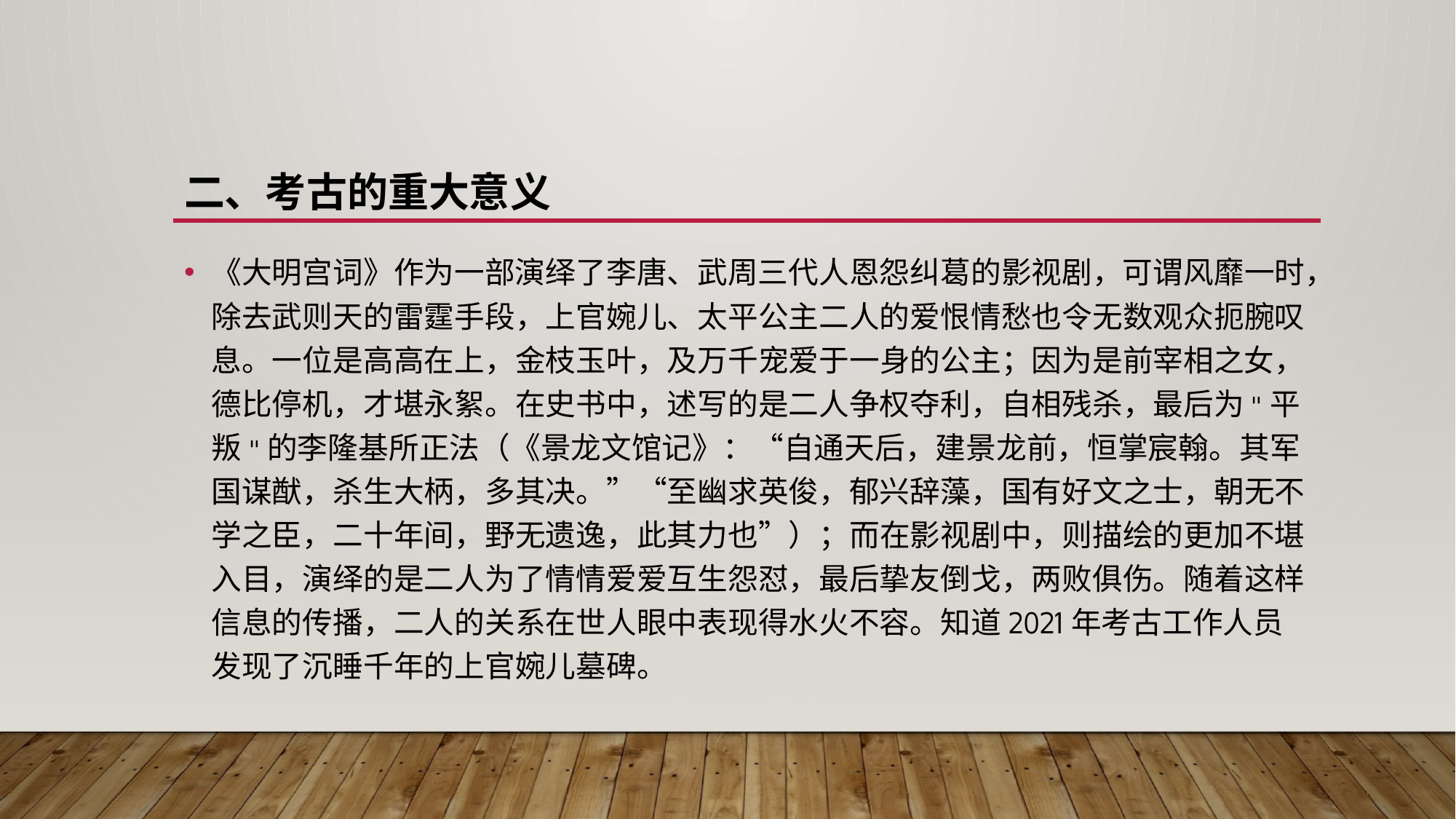

# 二、考古的重大意义
《大明宫词》作为一部演绎了李唐、武周三代人恩怨纠葛的影视剧，可谓风靡一时，除去武则天的雷霆手段，上官婉儿、太平公主二人的爱恨情愁也令无数观众扼腕叹息。一位是高高在上，金枝玉叶，及万千宠爱于一身的公主；因为是前宰相之女，德比停机，才堪永絮。在史书中，述写的是二人争权夺利，自相残杀，最后为"平叛"的李隆基所正法（《景龙文馆记》：“自通天后，建景龙前，恒掌宸翰。其军国谋猷，杀生大柄，多其决。”“至幽求英俊，郁兴辞藻，国有好文之士，朝无不学之臣，二十年间，野无遗逸，此其力也”）；而在影视剧中，则描绘的更加不堪入目，演绎的是二人为了情情爱爱互生怨怼，最后挚友倒戈，两败俱伤。随着这样信息的传播，二人的关系在世人眼中表现得水火不容。知道2021年考古工作人员发现了沉睡千年的上官婉儿墓碑。